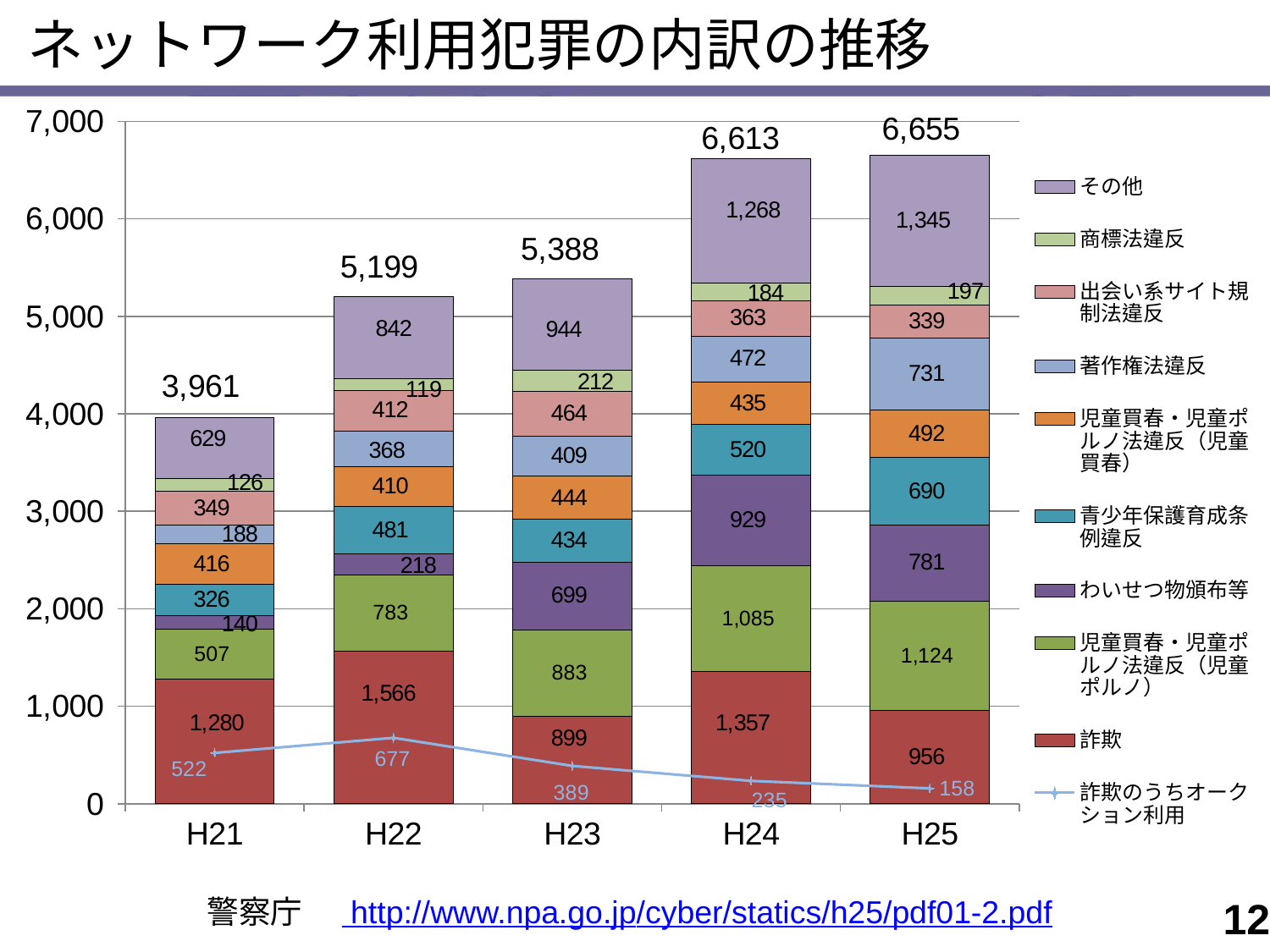

ネットワーク利用犯罪の内訳の推移

### Chart

| Category | 詐欺 | 児童買春・児童ポルノ法違反（児童ポルノ） | わいせつ物頒布等 | 青少年保護育成条例違反 | 児童買春・児童ポルノ法違反（児童買春） | 著作権法違反 | 出会い系サイト規制法違反 | 商標法違反 | その他 | 詐欺のうちオークション利用 | 合計 |
|---|---|---|---|---|---|---|---|---|---|---|---|
| H21 | 1280.0 | 507.0 | 140.0 | 326.0 | 416.0 | 188.0 | 349.0 | 126.0 | 629.0 | 522.0 | 3961.0 |
| H22 | 1566.0 | 783.0 | 218.0 | 481.0 | 410.0 | 368.0 | 412.0 | 119.0 | 842.0 | 677.0 | 5199.0 |
| H23 | 899.0 | 883.0 | 699.0 | 434.0 | 444.0 | 409.0 | 464.0 | 212.0 | 944.0 | 389.0 | 5388.0 |
| H24 | 1357.0 | 1085.0 | 929.0 | 520.0 | 435.0 | 472.0 | 363.0 | 184.0 | 1268.0 | 235.0 | 6613.0 |
| H25 | 956.0 | 1124.0 | 781.0 | 690.0 | 492.0 | 731.0 | 339.0 | 197.0 | 1345.0 | 158.0 | 6655.0 |
警察庁　 http://www.npa.go.jp/cyber/statics/h25/pdf01-2.pdf
12